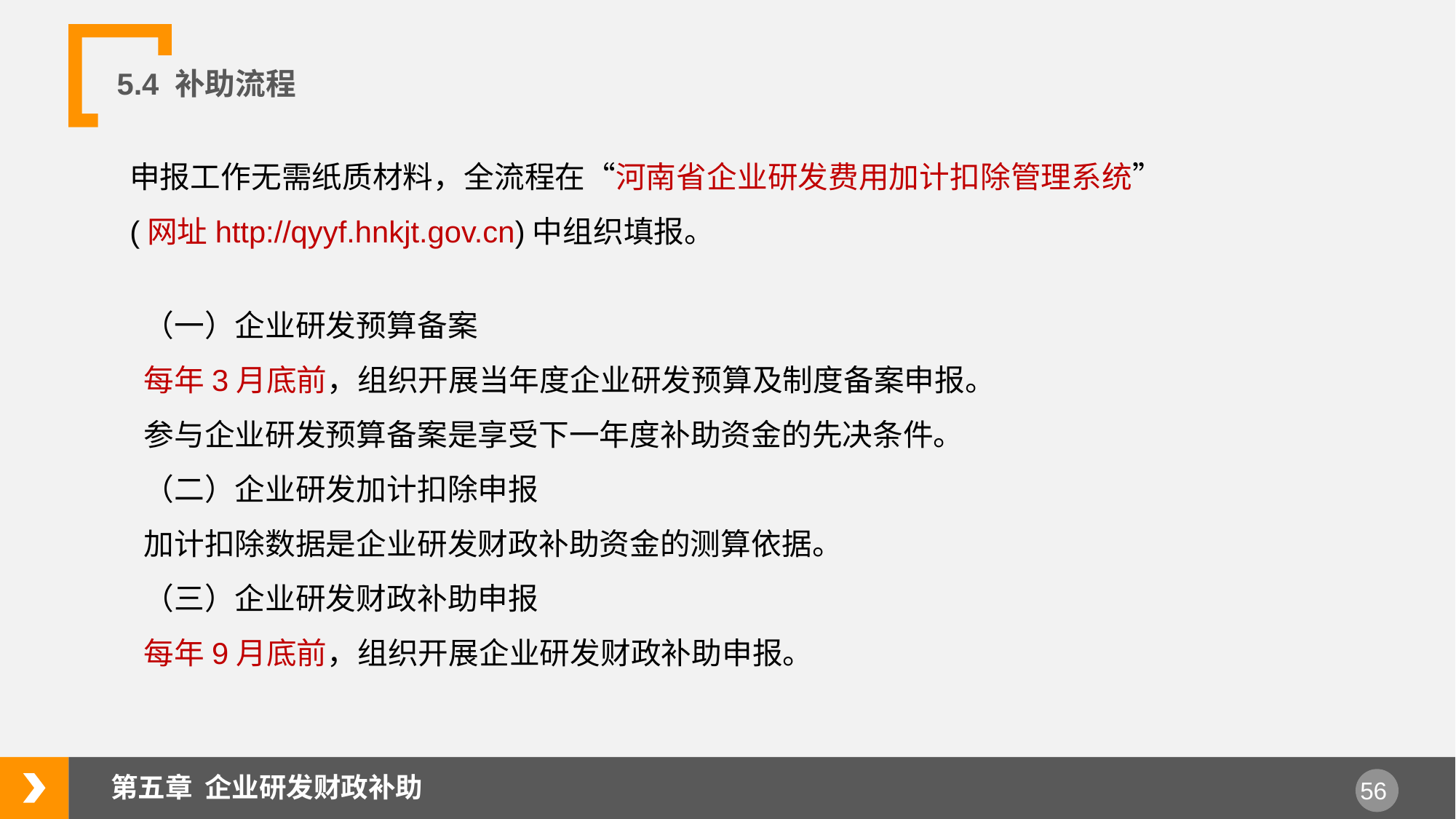

# 5.4 补助流程
申报工作无需纸质材料，全流程在“河南省企业研发费用加计扣除管理系统”
(网址http://qyyf.hnkjt.gov.cn)中组织填报。
（一）企业研发预算备案
每年3月底前，组织开展当年度企业研发预算及制度备案申报。
参与企业研发预算备案是享受下一年度补助资金的先决条件。
（二）企业研发加计扣除申报
加计扣除数据是企业研发财政补助资金的测算依据。
（三）企业研发财政补助申报
每年9月底前，组织开展企业研发财政补助申报。
第五章  企业研发财政补助